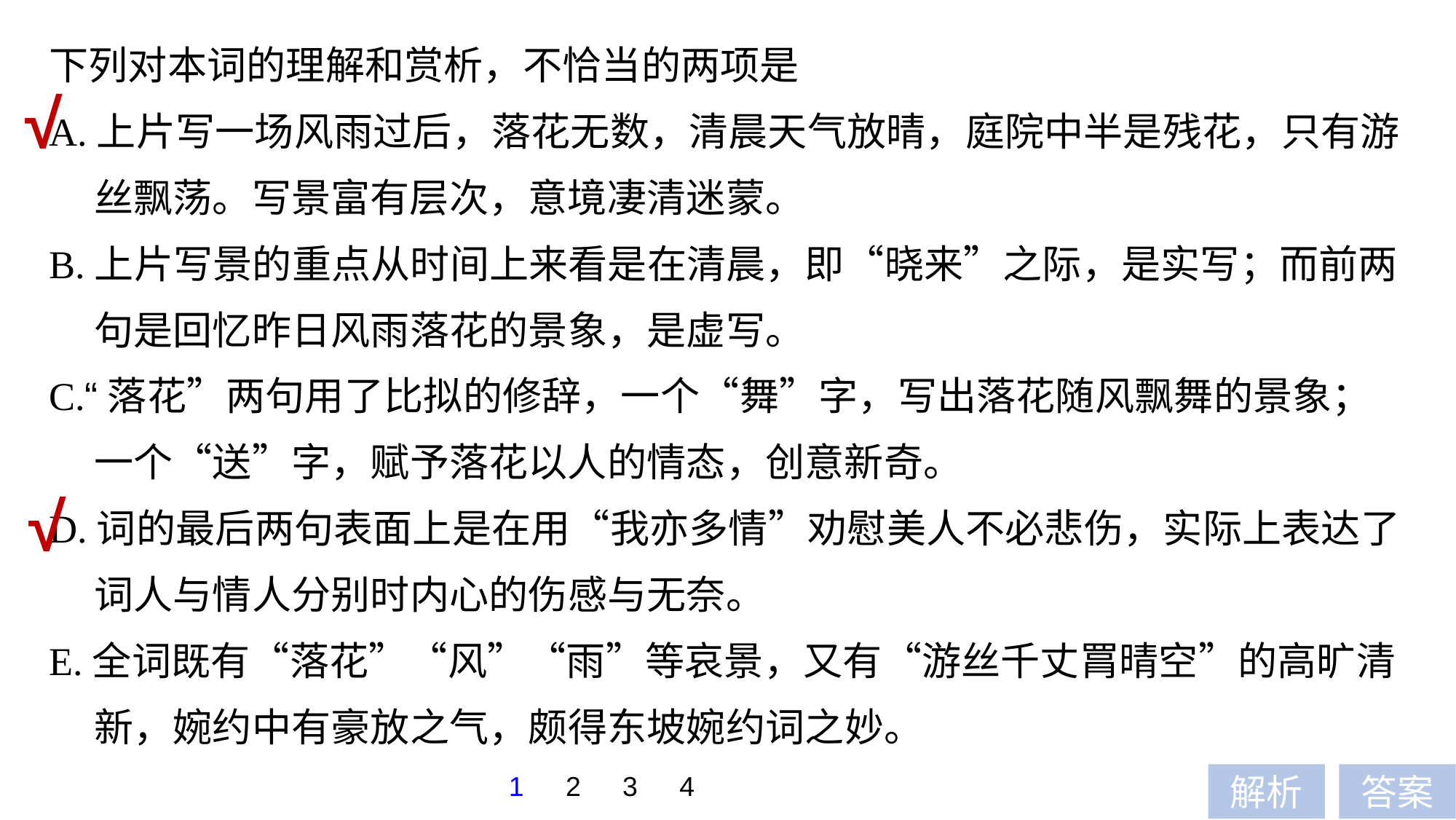

下列对本词的理解和赏析，不恰当的两项是
A.上片写一场风雨过后，落花无数，清晨天气放晴，庭院中半是残花，只有游
    丝飘荡。写景富有层次，意境凄清迷蒙。
B.上片写景的重点从时间上来看是在清晨，即“晓来”之际，是实写；而前两
    句是回忆昨日风雨落花的景象，是虚写。
C.“落花”两句用了比拟的修辞，一个“舞”字，写出落花随风飘舞的景象；
    一个“送”字，赋予落花以人的情态，创意新奇。
D.词的最后两句表面上是在用“我亦多情”劝慰美人不必悲伤，实际上表达了
    词人与情人分别时内心的伤感与无奈。
E.全词既有“落花”“风”“雨”等哀景，又有“游丝千丈罥晴空”的高旷清
    新，婉约中有豪放之气，颇得东坡婉约词之妙。
√
√
1
2
3
4
解析
答案